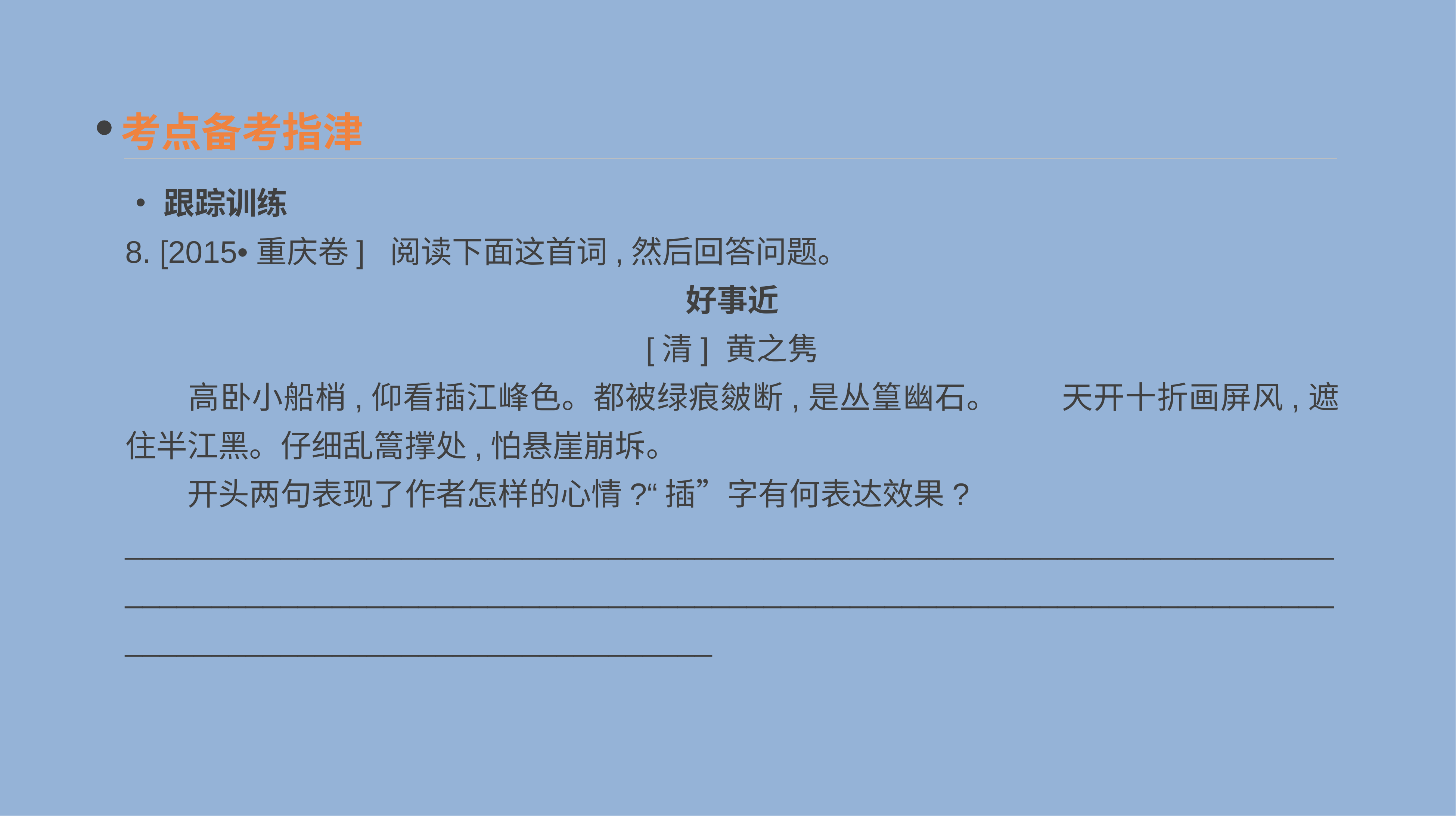

考点备考指津

•跟踪训练
8. [2015•重庆卷]  阅读下面这首词,然后回答问题。
好事近
[清] 黄之隽
　　高卧小船梢,仰看插江峰色。都被绿痕皴断,是丛篁幽石。　　天开十折画屏风,遮住半江黑。仔细乱篙撑处,怕悬崖崩坼。
　　开头两句表现了作者怎样的心情?“插”字有何表达效果?
______________________________________________________________________________________________________________________________________________________________________________